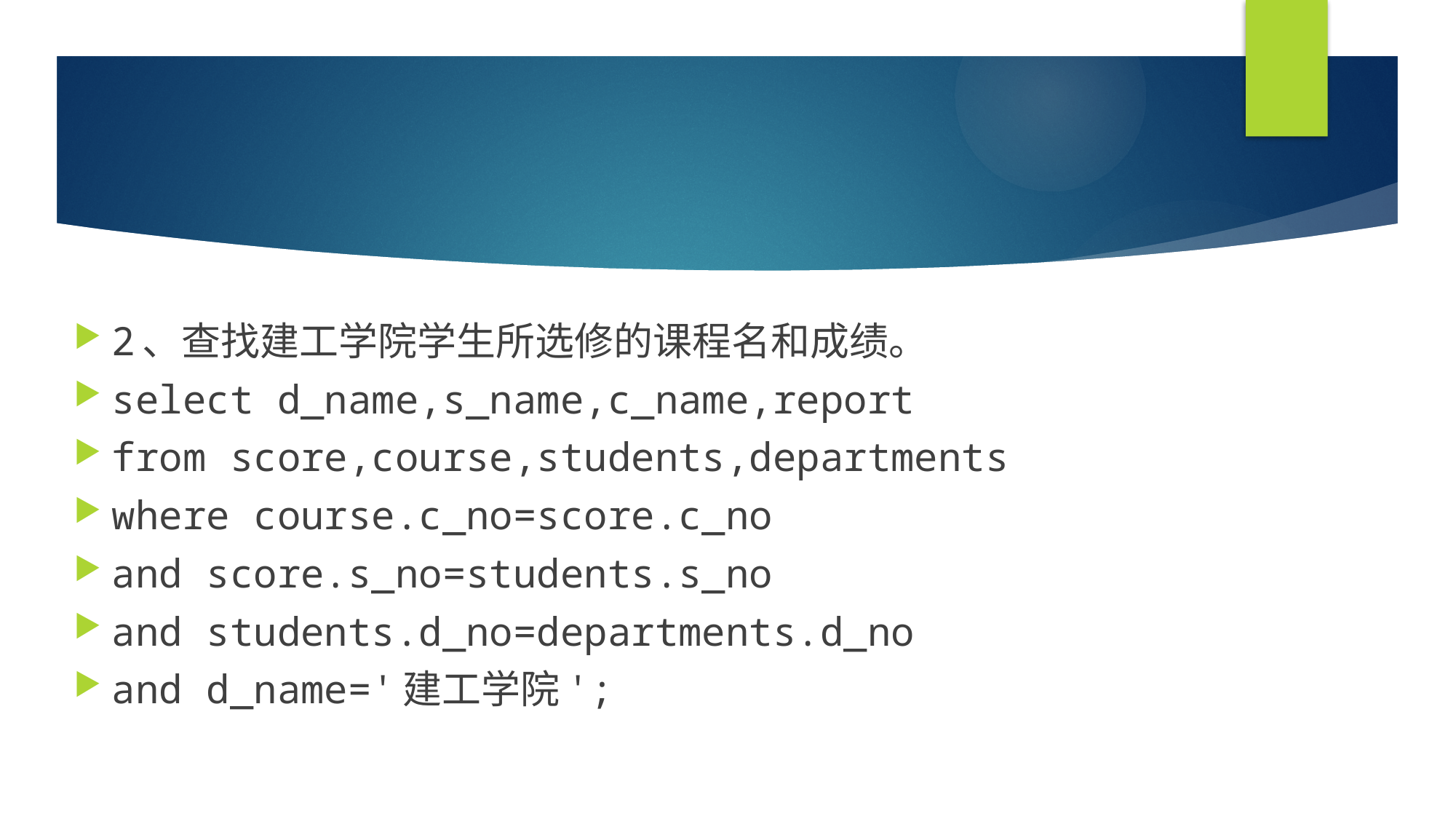

#
2、查找建工学院学生所选修的课程名和成绩。
select d_name,s_name,c_name,report
from score,course,students,departments
where course.c_no=score.c_no
and score.s_no=students.s_no
and students.d_no=departments.d_no
and d_name='建工学院';